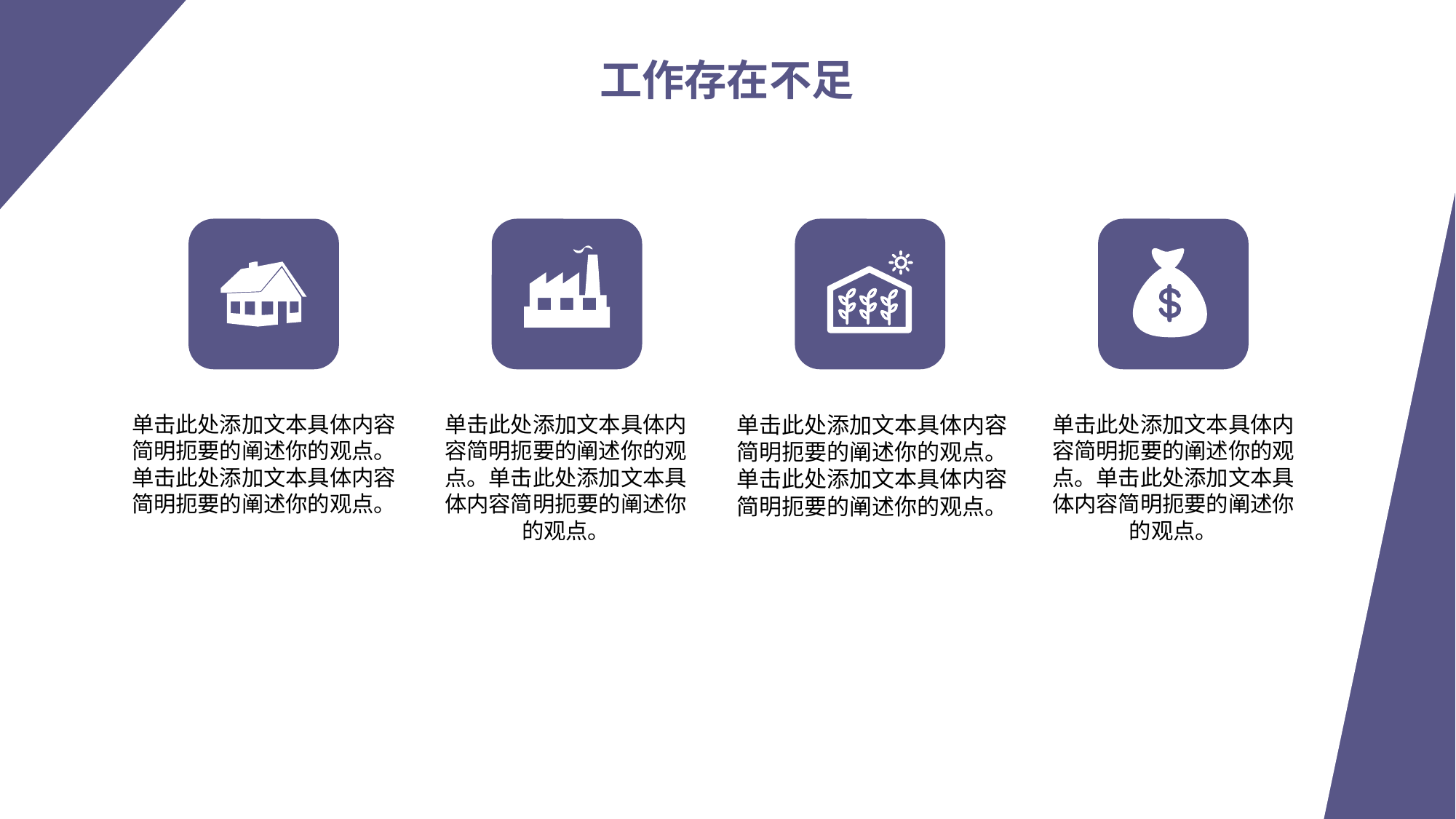

工作存在不足
点击输入您的标题

单击此处添加文本具体内容简明扼要的阐述你的观点。单击此处添加文本具体内容简明扼要的阐述你的观点。

单击此处添加文本具体内容简明扼要的阐述你的观点。单击此处添加文本具体内容简明扼要的阐述你的观点。

单击此处添加文本具体内容简明扼要的阐述你的观点。单击此处添加文本具体内容简明扼要的阐述你的观点。

单击此处添加文本具体内容简明扼要的阐述你的观点。单击此处添加文本具体内容简明扼要的阐述你的观点。